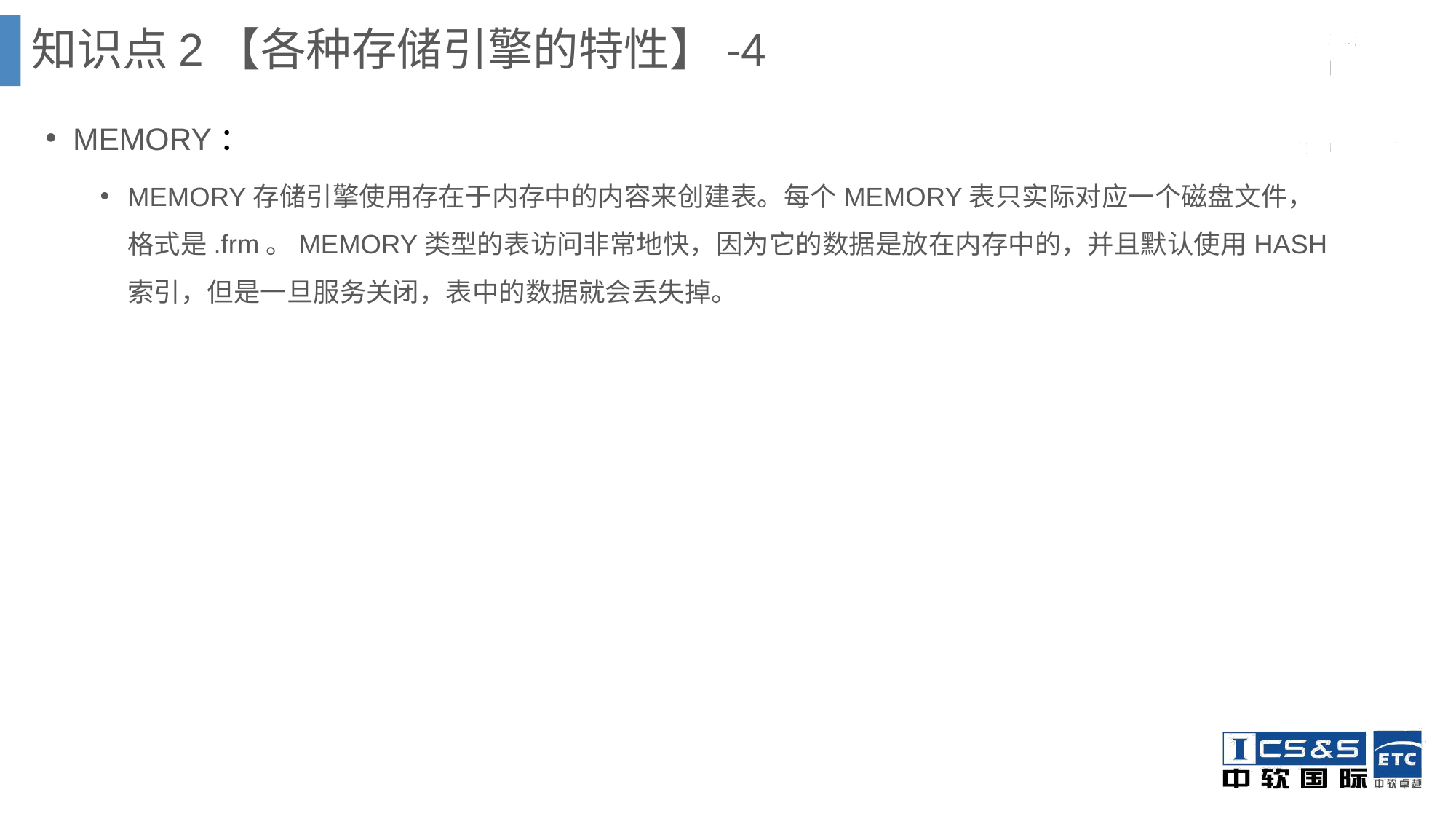

知识点2【各种存储引擎的特性】-4
MEMORY：
MEMORY存储引擎使用存在于内存中的内容来创建表。每个MEMORY表只实际对应一个磁盘文件，格式是.frm。MEMORY类型的表访问非常地快，因为它的数据是放在内存中的，并且默认使用HASH索引，但是一旦服务关闭，表中的数据就会丢失掉。